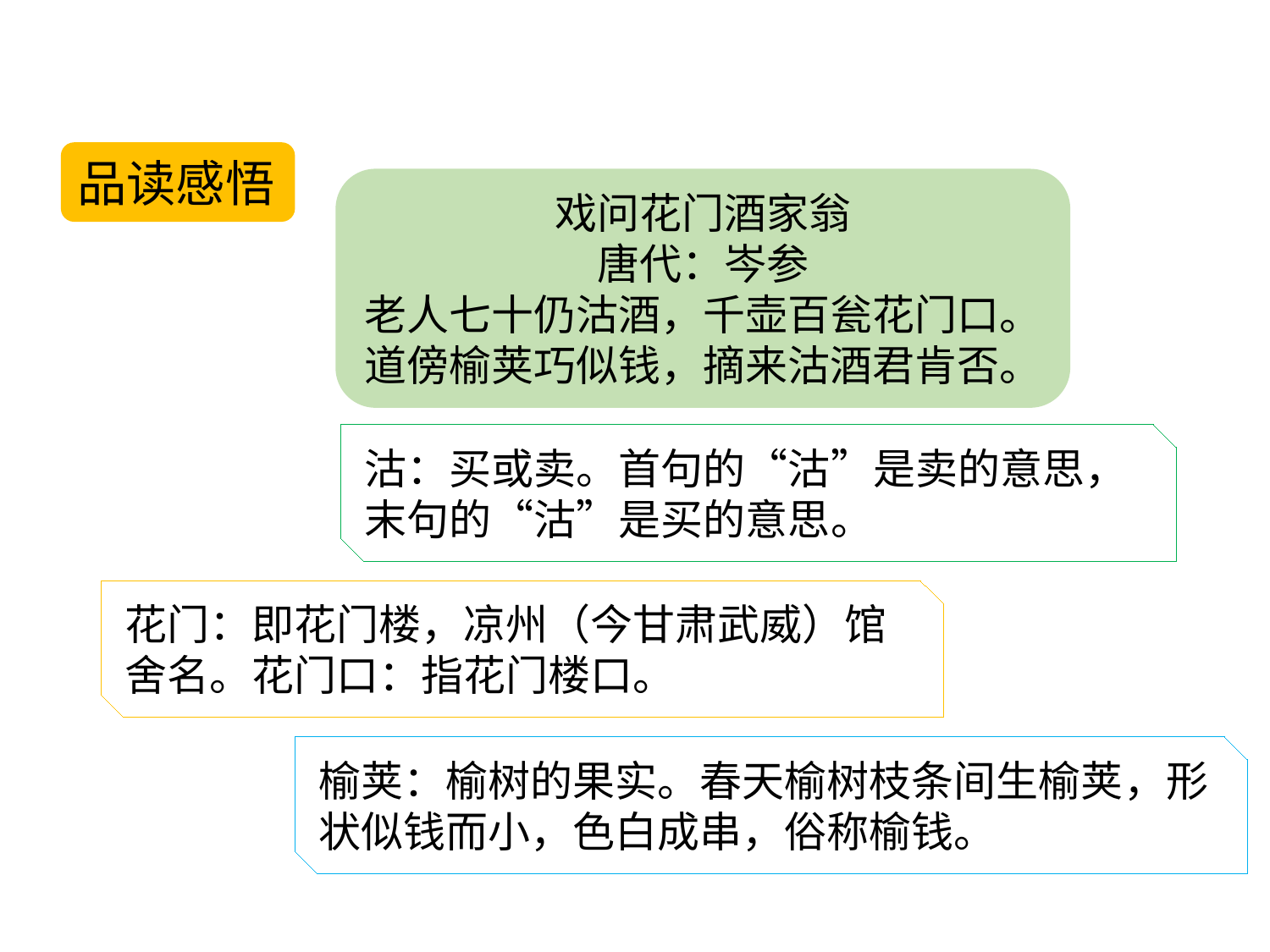

品读感悟
戏问花门酒家翁
唐代：岑参
老人七十仍沽酒，千壶百瓮花门口。
道傍榆荚巧似钱，摘来沽酒君肯否。
沽：买或卖。首句的“沽”是卖的意思，末句的“沽”是买的意思。
花门：即花门楼，凉州（今甘肃武威）馆舍名。花门口：指花门楼口。
榆荚：榆树的果实。春天榆树枝条间生榆荚，形状似钱而小，色白成串，俗称榆钱。